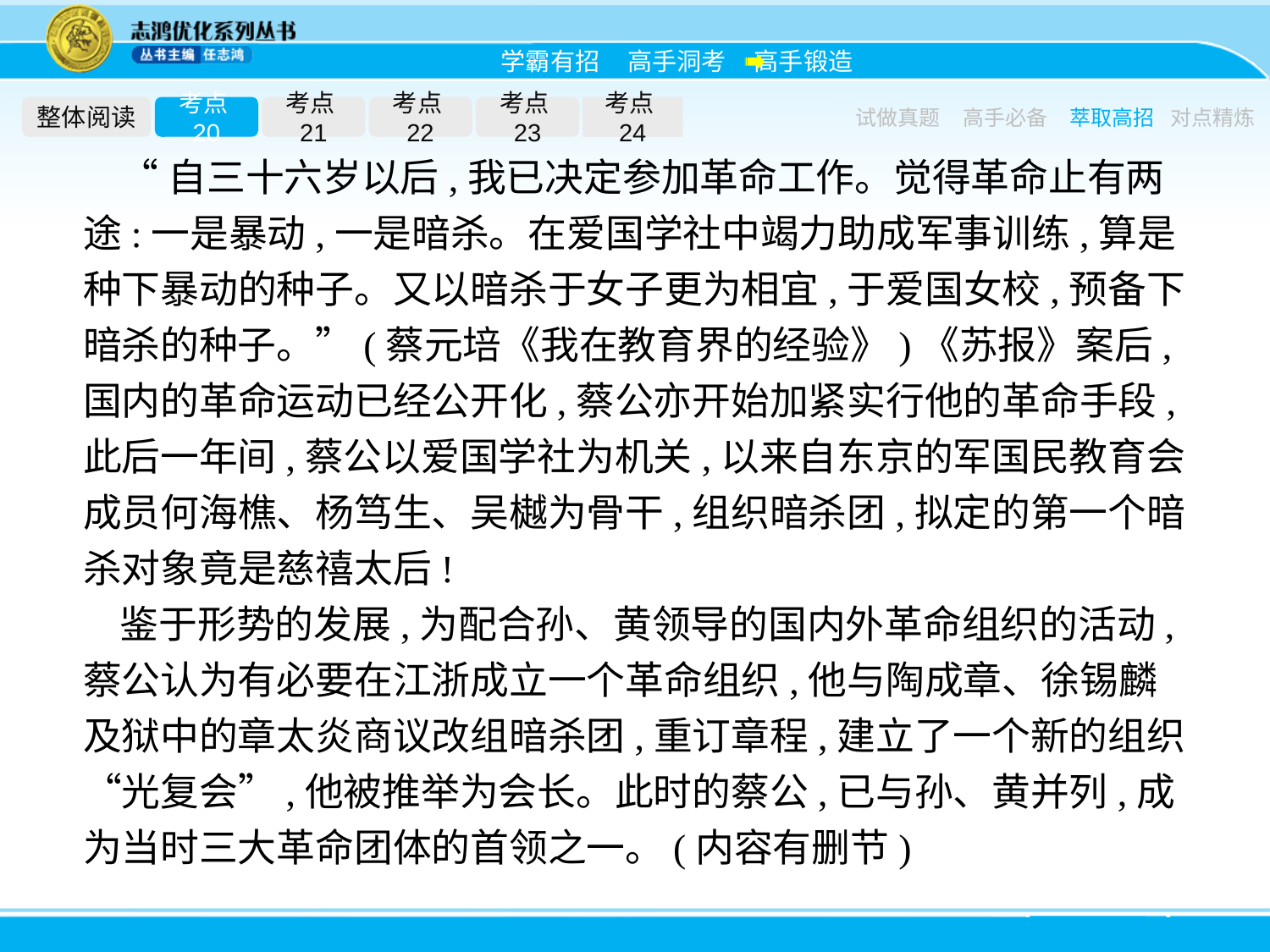

整体阅读
考点20
考点21
考点22
考点23
考点24
试做真题
高手必备
萃取高招
对点精炼
“自三十六岁以后,我已决定参加革命工作。觉得革命止有两途:一是暴动,一是暗杀。在爱国学社中竭力助成军事训练,算是种下暴动的种子。又以暗杀于女子更为相宜,于爱国女校,预备下暗杀的种子。”(蔡元培《我在教育界的经验》)《苏报》案后,国内的革命运动已经公开化,蔡公亦开始加紧实行他的革命手段,此后一年间,蔡公以爱国学社为机关,以来自东京的军国民教育会成员何海樵、杨笃生、吴樾为骨干,组织暗杀团,拟定的第一个暗杀对象竟是慈禧太后!
鉴于形势的发展,为配合孙、黄领导的国内外革命组织的活动,蔡公认为有必要在江浙成立一个革命组织,他与陶成章、徐锡麟及狱中的章太炎商议改组暗杀团,重订章程,建立了一个新的组织“光复会”,他被推举为会长。此时的蔡公,已与孙、黄并列,成为当时三大革命团体的首领之一。(内容有删节)